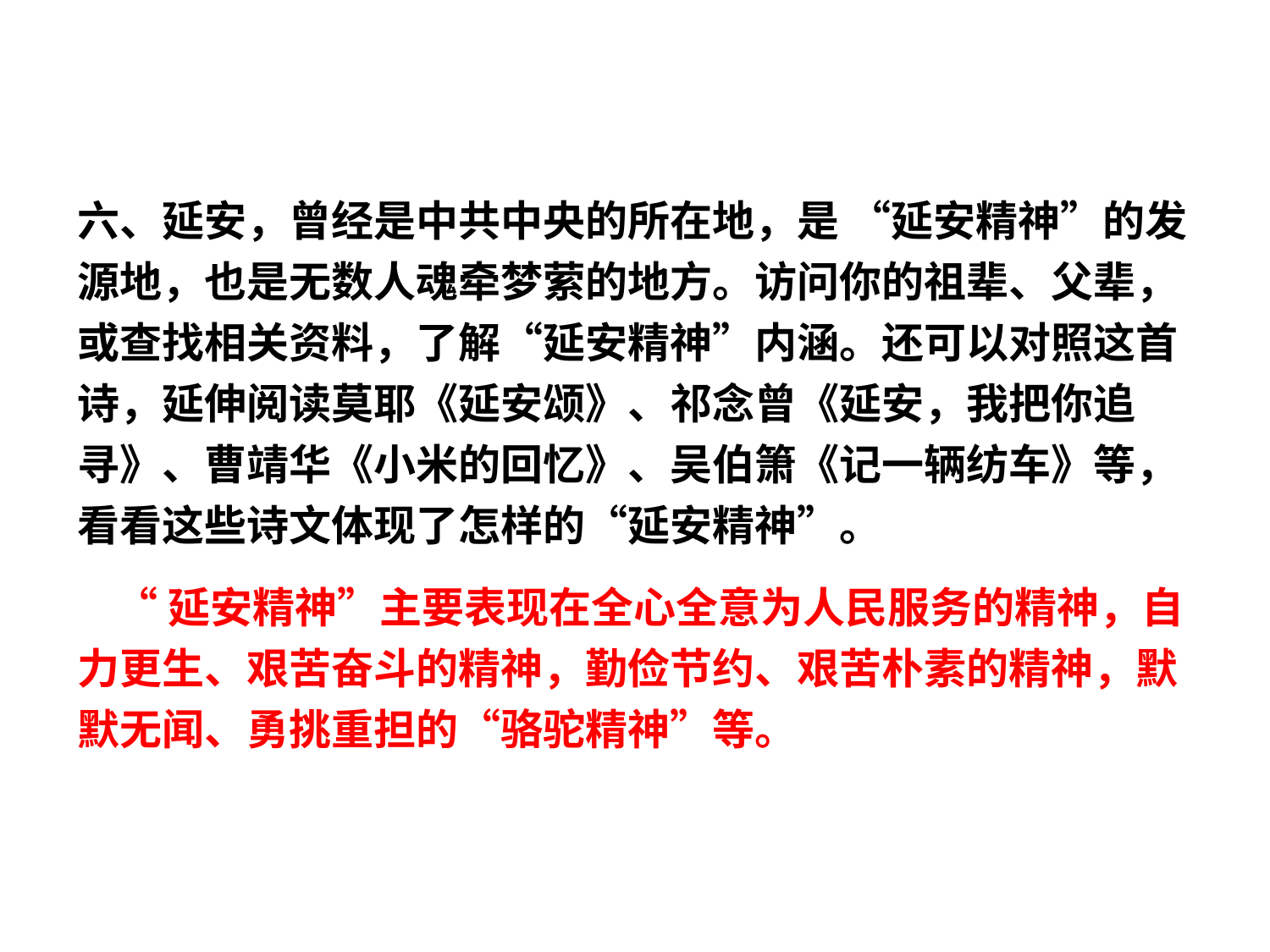

六、延安，曾经是中共中央的所在地，是 “延安精神”的发源地，也是无数人魂牵梦萦的地方。访问你的祖辈、父辈，或查找相关资料，了解“延安精神”内涵。还可以对照这首诗，延伸阅读莫耶《延安颂》、祁念曾《延安，我把你追寻》、曹靖华《小米的回忆》、吴伯箫《记一辆纺车》等，看看这些诗文体现了怎样的“延安精神”。
    “延安精神”主要表现在全心全意为人民服务的精神，自力更生、艰苦奋斗的精神，勤俭节约、艰苦朴素的精神，默默无闻、勇挑重担的“骆驼精神”等。